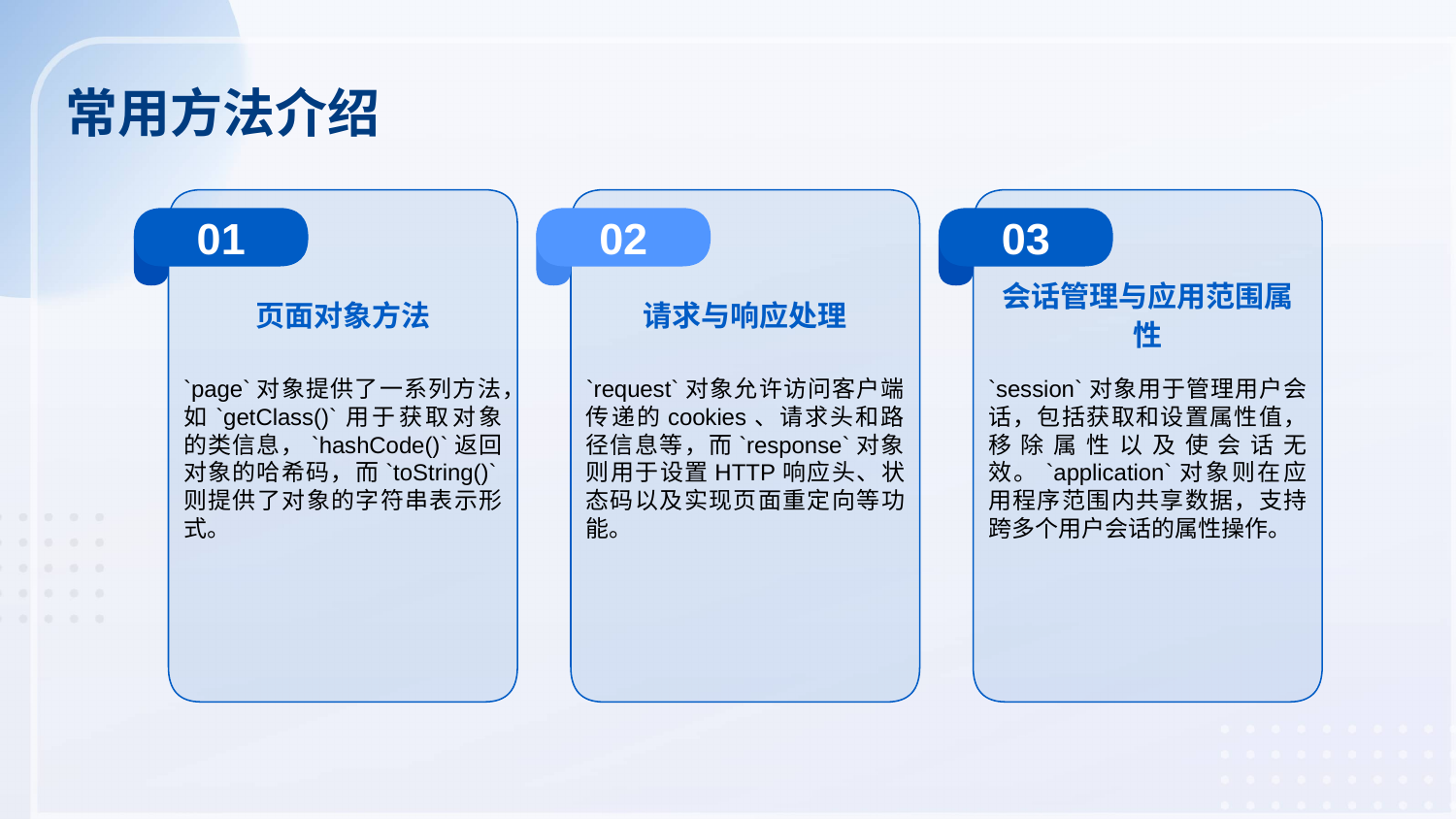

常用方法介绍

01
02
03

页面对象方法
请求与响应处理
会话管理与应用范围属性
`page`对象提供了一系列方法，如`getClass()`用于获取对象的类信息，`hashCode()`返回对象的哈希码，而`toString()`则提供了对象的字符串表示形式。
`request`对象允许访问客户端传递的cookies、请求头和路径信息等，而`response`对象则用于设置HTTP响应头、状态码以及实现页面重定向等功能。
`session`对象用于管理用户会话，包括获取和设置属性值，移除属性以及使会话无效。`application`对象则在应用程序范围内共享数据，支持跨多个用户会话的属性操作。